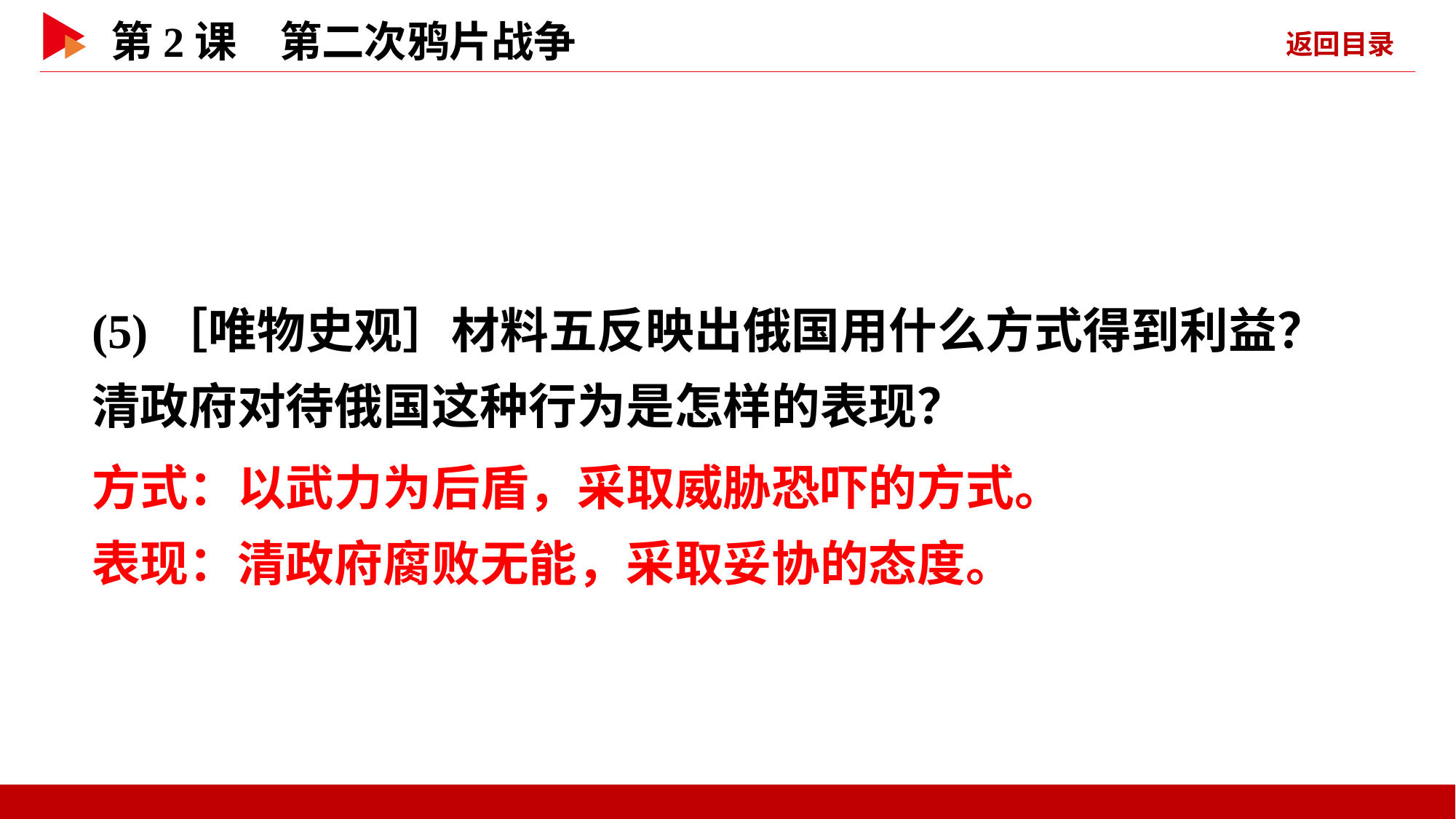

(5)［唯物史观］材料五反映出俄国用什么方式得到利益？清政府对待俄国这种行为是怎样的表现？
方式：以武力为后盾，采取威胁恐吓的方式。
表现：清政府腐败无能，采取妥协的态度。